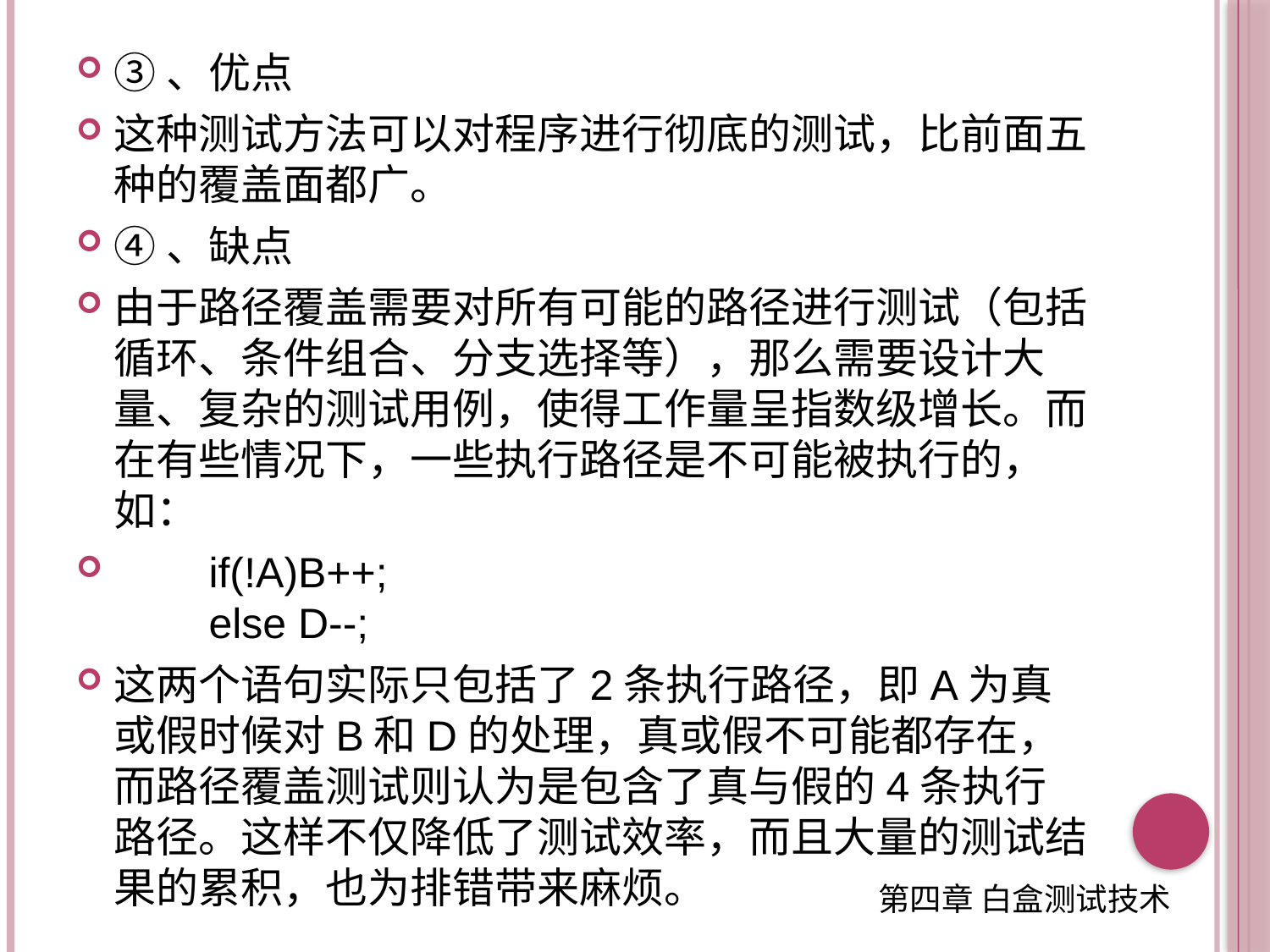

③、优点
这种测试方法可以对程序进行彻底的测试，比前面五种的覆盖面都广。
④、缺点
由于路径覆盖需要对所有可能的路径进行测试（包括循环、条件组合、分支选择等），那么需要设计大量、复杂的测试用例，使得工作量呈指数级增长。而在有些情况下，一些执行路径是不可能被执行的，如：
　　if(!A)B++;
　　else D--;
这两个语句实际只包括了2条执行路径，即A为真或假时候对B和D的处理，真或假不可能都存在，而路径覆盖测试则认为是包含了真与假的4条执行路径。这样不仅降低了测试效率，而且大量的测试结果的累积，也为排错带来麻烦。